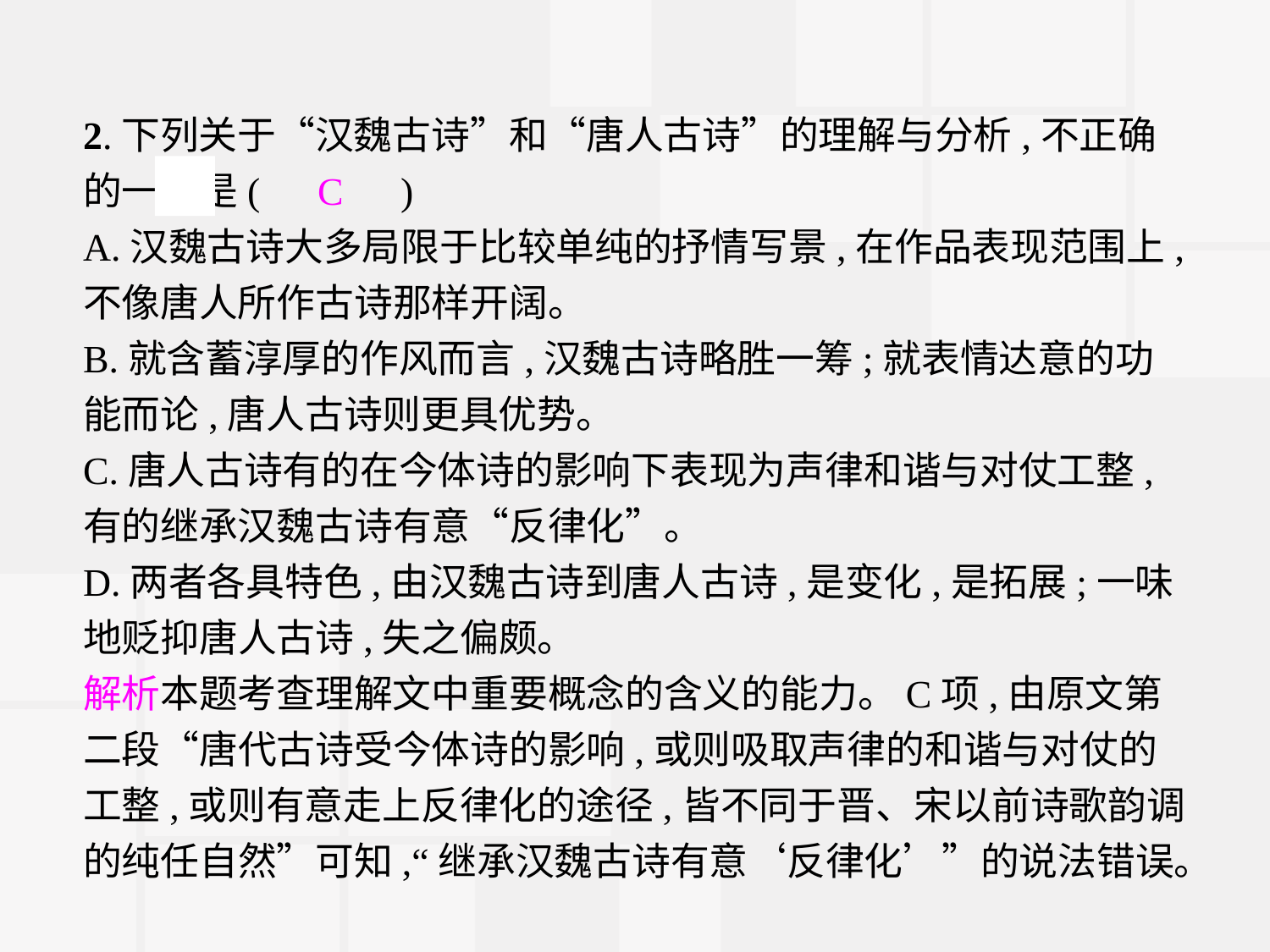

2.下列关于“汉魏古诗”和“唐人古诗”的理解与分析,不正确的一项是(　C　)
A.汉魏古诗大多局限于比较单纯的抒情写景,在作品表现范围上,不像唐人所作古诗那样开阔。
B.就含蓄淳厚的作风而言,汉魏古诗略胜一筹;就表情达意的功能而论,唐人古诗则更具优势。
C.唐人古诗有的在今体诗的影响下表现为声律和谐与对仗工整,有的继承汉魏古诗有意“反律化”。
D.两者各具特色,由汉魏古诗到唐人古诗,是变化,是拓展;一味地贬抑唐人古诗,失之偏颇。
解析本题考查理解文中重要概念的含义的能力。C项,由原文第二段“唐代古诗受今体诗的影响,或则吸取声律的和谐与对仗的工整,或则有意走上反律化的途径,皆不同于晋、宋以前诗歌韵调的纯任自然”可知,“继承汉魏古诗有意‘反律化’”的说法错误。